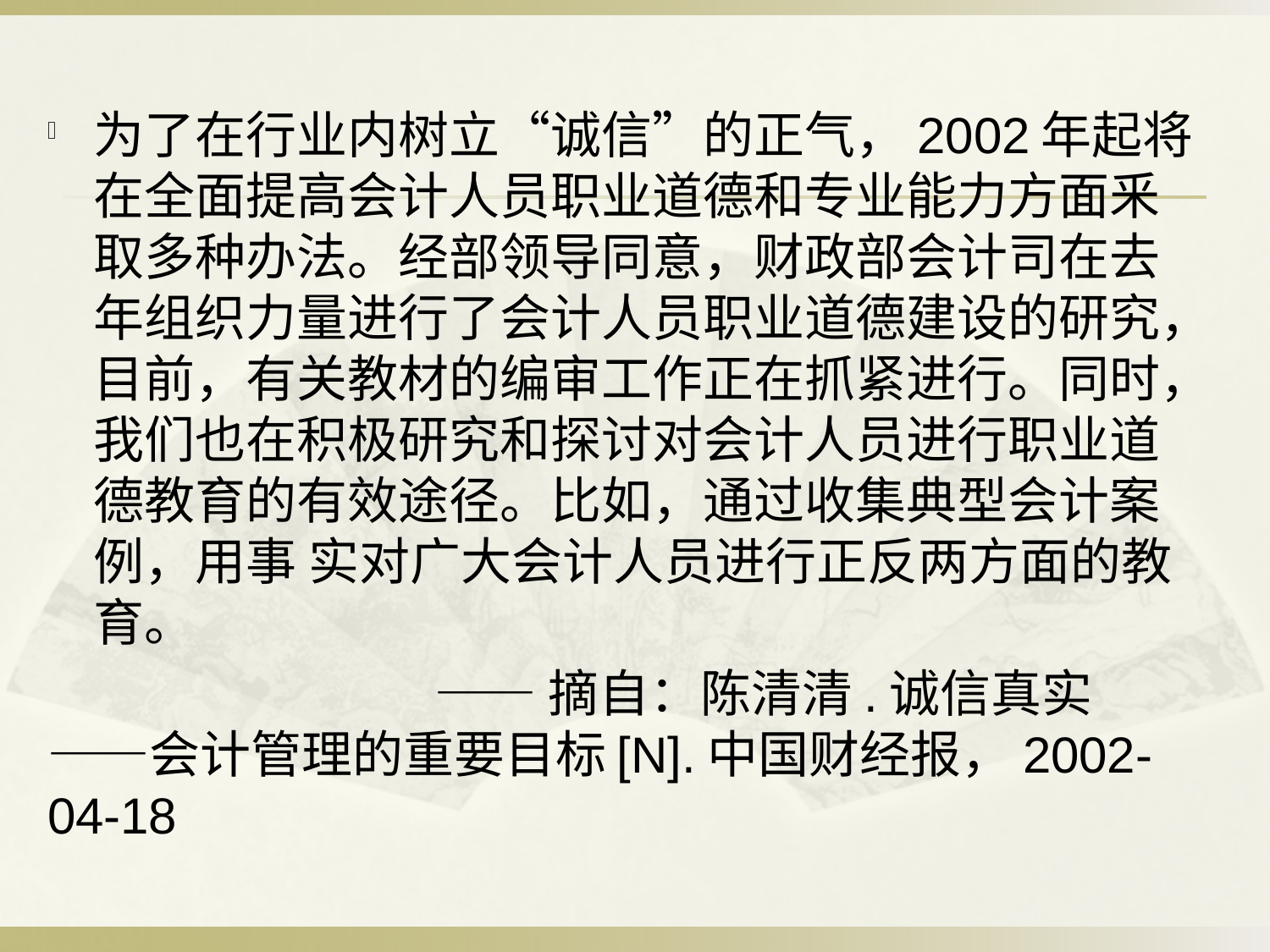

为了在行业内树立“诚信”的正气，2002年起将在全面提高会计人员职业道德和专业能力方面釆取多种办法。经部领导同意，财政部会计司在去年组织力量进行了会计人员职业道德建设的研究，目前，有关教材的编审工作正在抓紧进行。同时，我们也在积极研究和探讨对会计人员进行职业道德教育的有效途径。比如，通过收集典型会计案例，用事 实对广大会计人员进行正反两方面的教育。
                                  ——摘自：陈清清.诚信真实——会计管理的重要目标[N].中国财经报，2002-04-18